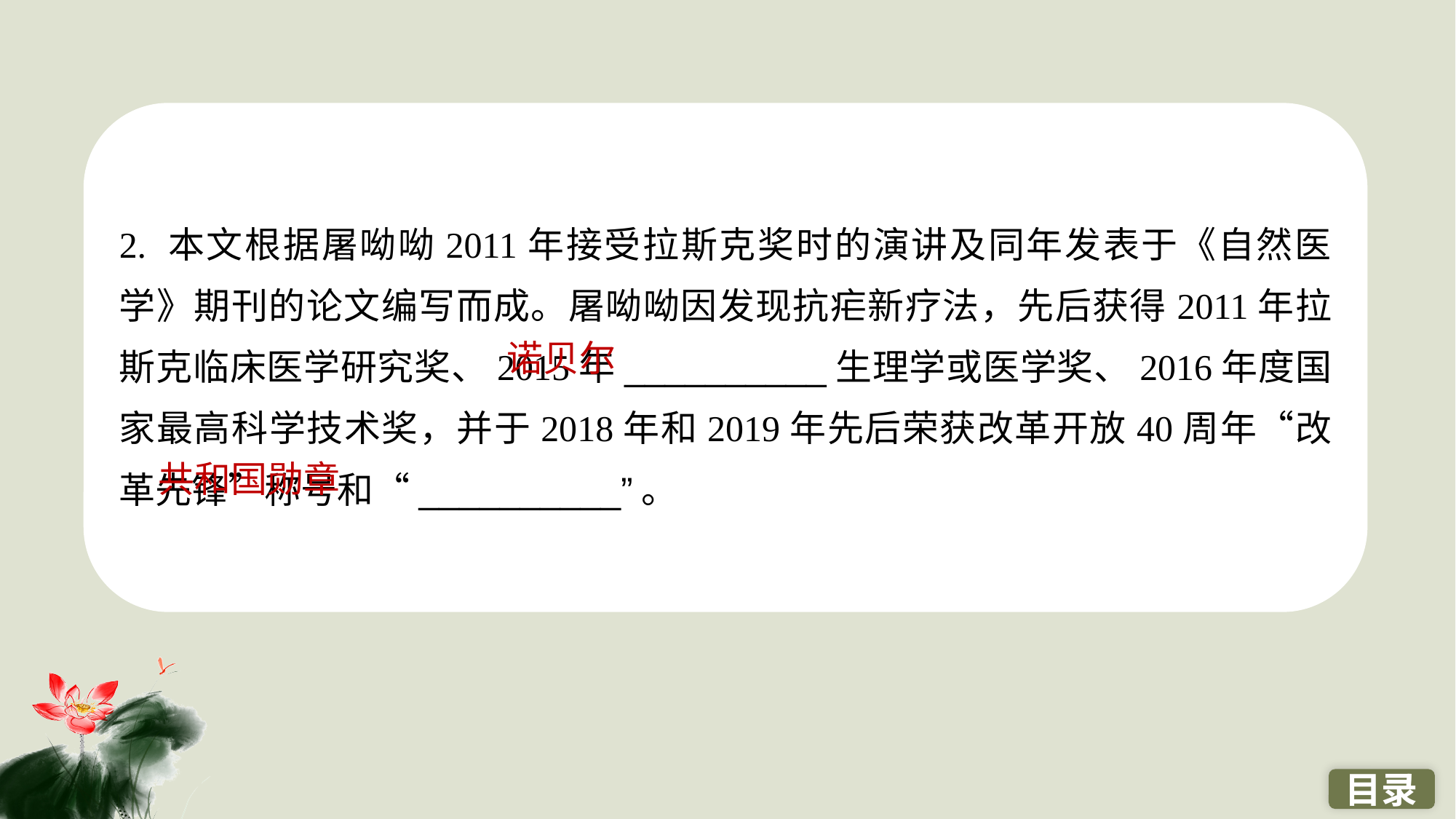

2. 本文根据屠呦呦2011年接受拉斯克奖时的演讲及同年发表于《自然医学》期刊的论文编写而成。屠呦呦因发现抗疟新疗法，先后获得2011年拉斯克临床医学研究奖、2015年__________生理学或医学奖、2016年度国家最高科学技术奖，并于2018年和2019年先后荣获改革开放40周年“改革先锋”称号和“__________”。
诺贝尔
　共和国勋章